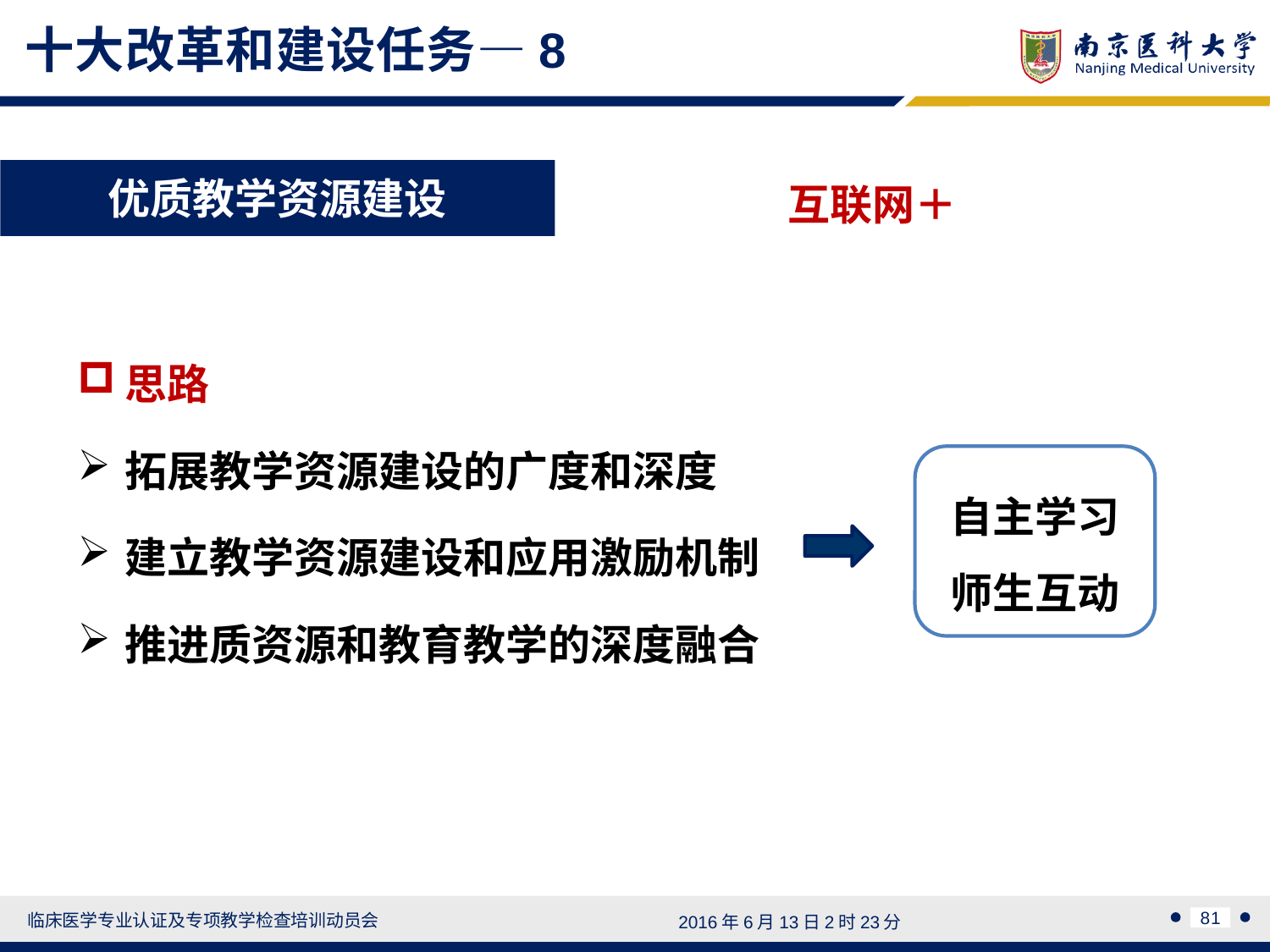

十大改革和建设任务—8
优质教学资源建设
互联网＋
思路
拓展教学资源建设的广度和深度
建立教学资源建设和应用激励机制
推进质资源和教育教学的深度融合
自主学习
师生互动